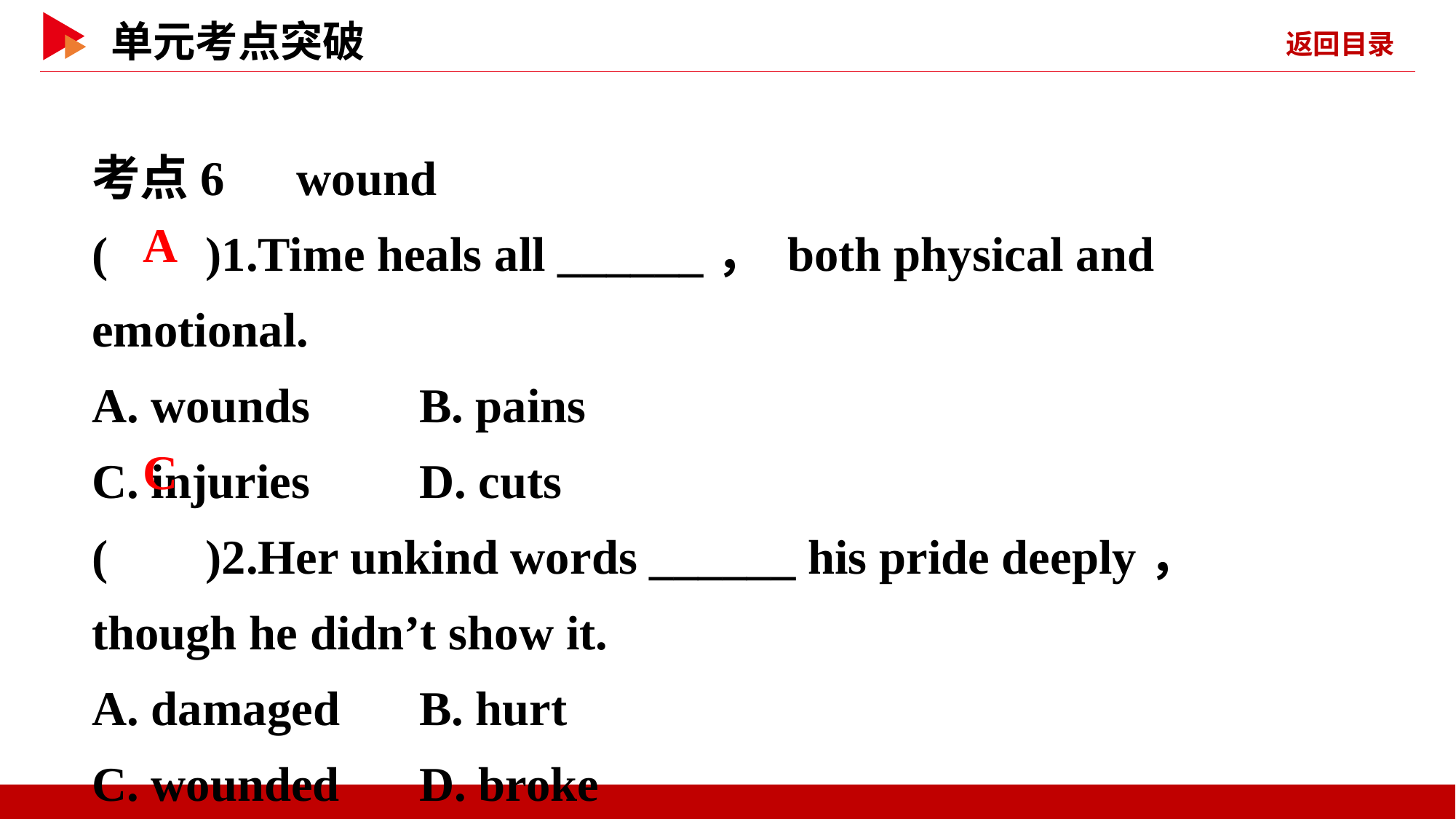

考点6　wound
(        )1.Time heals all ______， both physical and emotional.
A. wounds	B. pains
C. injuries	D. cuts
(        )2.Her unkind words ______ his pride deeply， though he didn’t show it.
A. damaged	B. hurt
C. wounded	D. broke
   A
   C